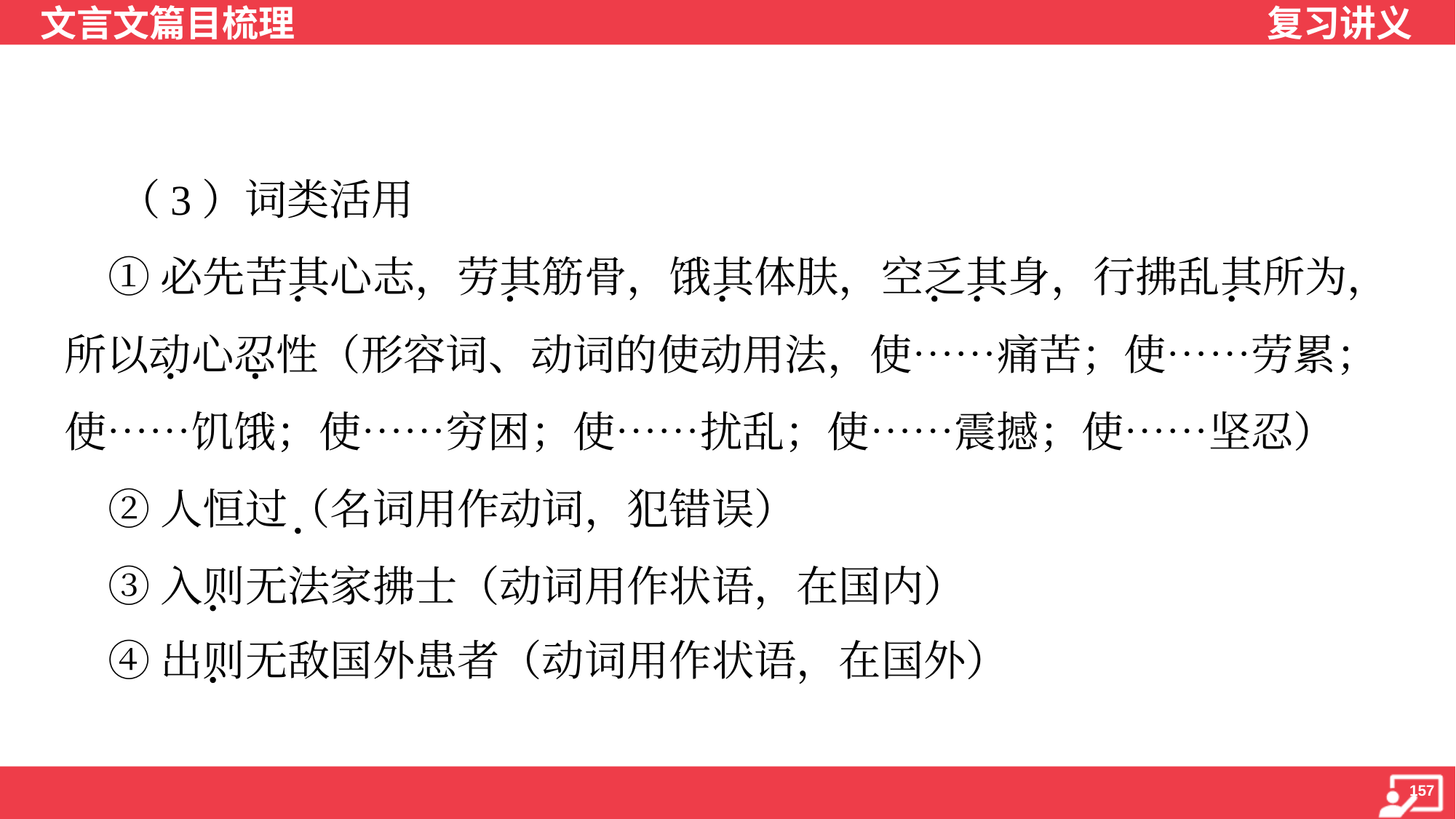

（3）词类活用
    ①必先苦其心志，劳其筋骨，饿其体肤，空乏其身，行拂乱其所为，
所以动心忍性（形容词、动词的使动用法，使……痛苦；使……劳累；
使……饥饿；使……穷困；使……扰乱；使……震撼；使……坚忍）
    ②人恒过（名词用作动词，犯错误）
    ③入则无法家拂士（动词用作状语，在国内）
    ④出则无敌国外患者（动词用作状语，在国外）